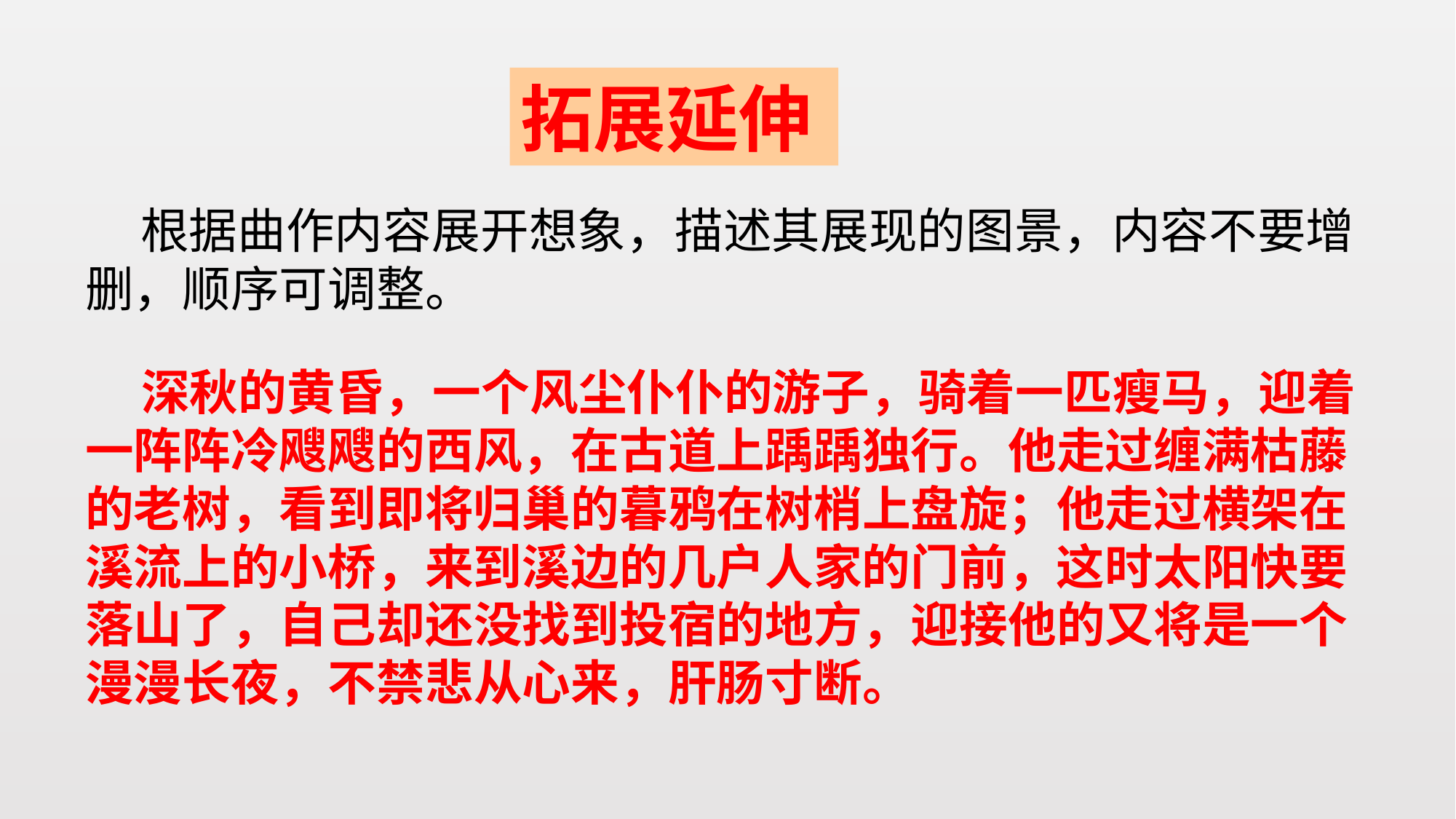

拓展延伸
    根据曲作内容展开想象，描述其展现的图景，内容不要增删，顺序可调整。
    深秋的黄昏，一个风尘仆仆的游子，骑着一匹瘦马，迎着一阵阵冷飕飕的西风，在古道上踽踽独行。他走过缠满枯藤的老树，看到即将归巢的暮鸦在树梢上盘旋；他走过横架在溪流上的小桥，来到溪边的几户人家的门前，这时太阳快要落山了，自己却还没找到投宿的地方，迎接他的又将是一个漫漫长夜，不禁悲从心来，肝肠寸断。